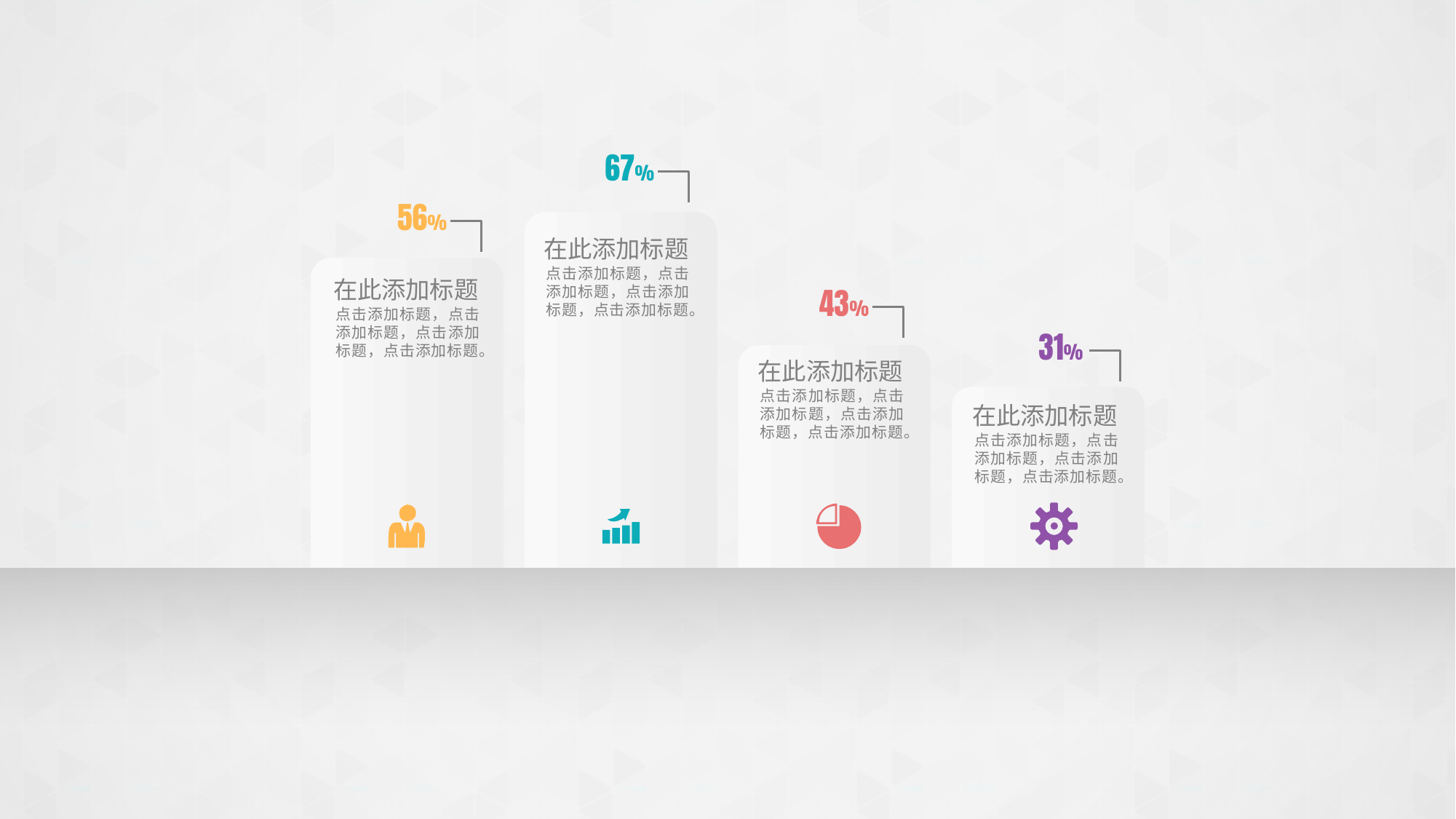

67%

56%

在此添加标题
点击添加标题，点击添加标题，点击添加标题，点击添加标题。

在此添加标题
点击添加标题，点击添加标题，点击添加标题，点击添加标题。

43%

31%

在此添加标题
点击添加标题，点击添加标题，点击添加标题，点击添加标题。

在此添加标题
点击添加标题，点击添加标题，点击添加标题，点击添加标题。